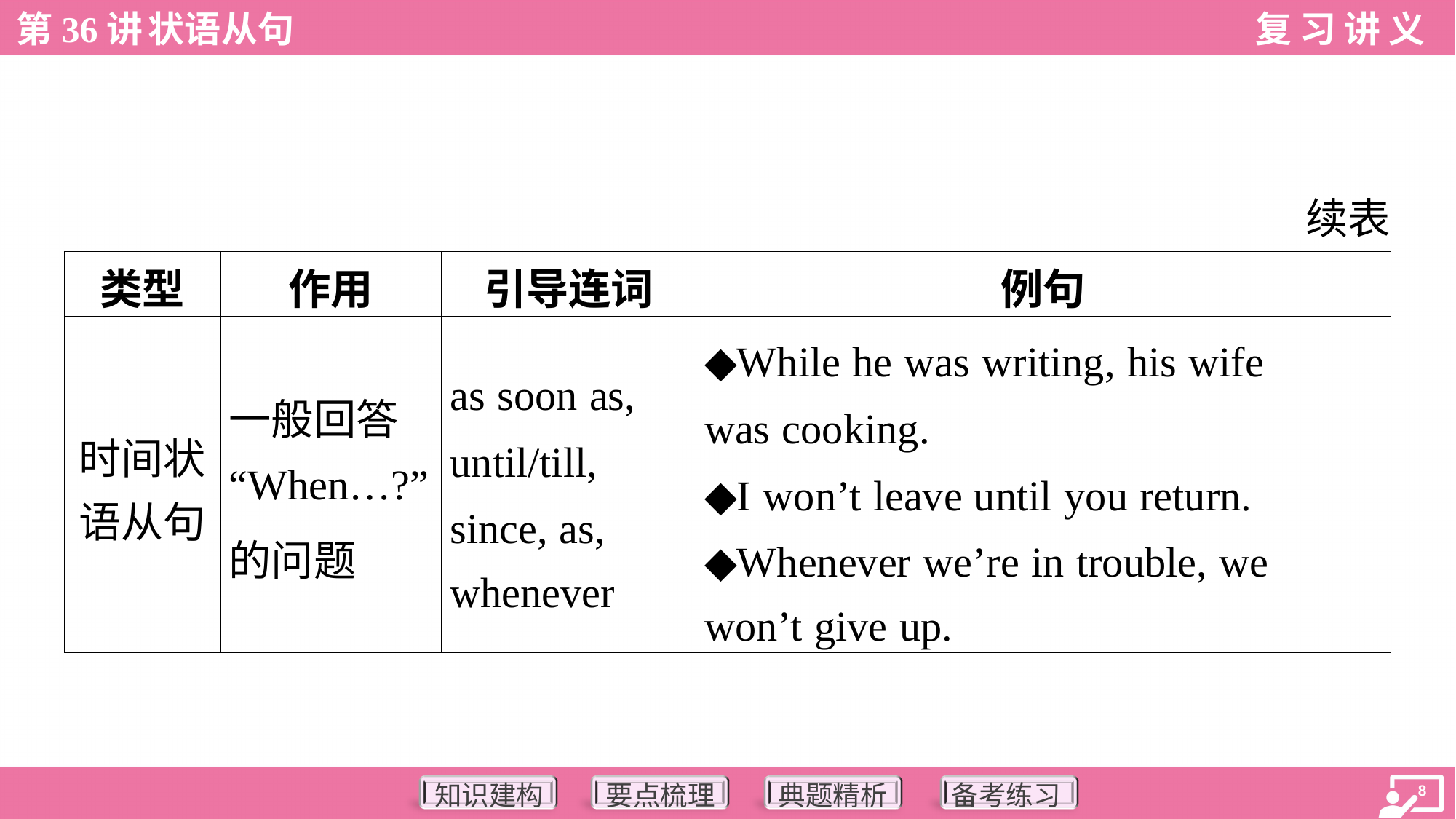

续表
| 类型 | 作用 | 引导连词 | 例句 |
| --- | --- | --- | --- |
| 时间状 语从句 | 一般回答 “When…?”的问题 | as soon as, until/till, since, as, whenever | ◆While he was writing, his wife was cooking. ◆I won’t leave until you return. ◆Whenever we’re in trouble, we won’t give up. |